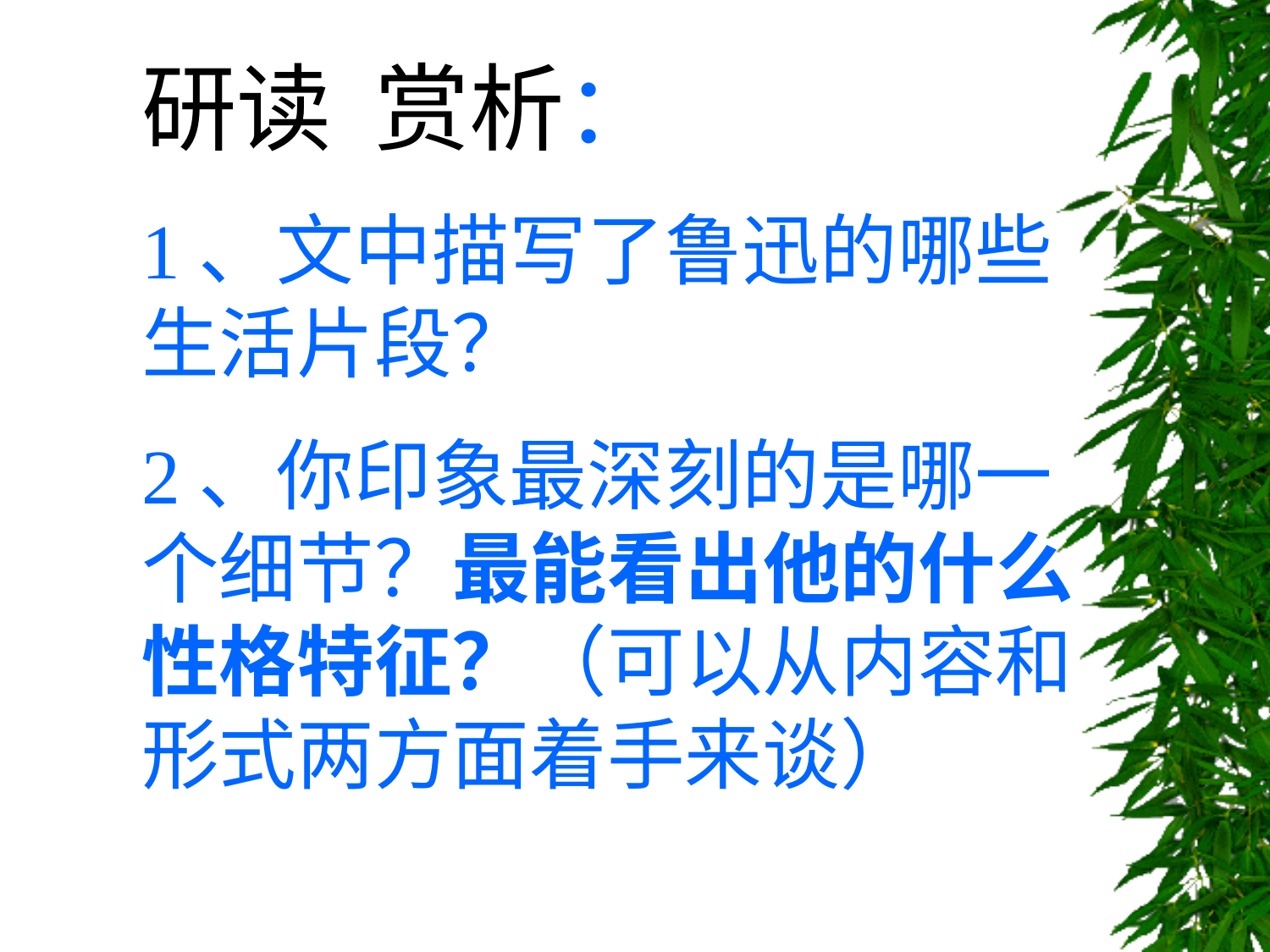

研读  赏析：
1、文中描写了鲁迅的哪些生活片段？
2、你印象最深刻的是哪一个细节？最能看出他的什么性格特征？（可以从内容和形式两方面着手来谈）